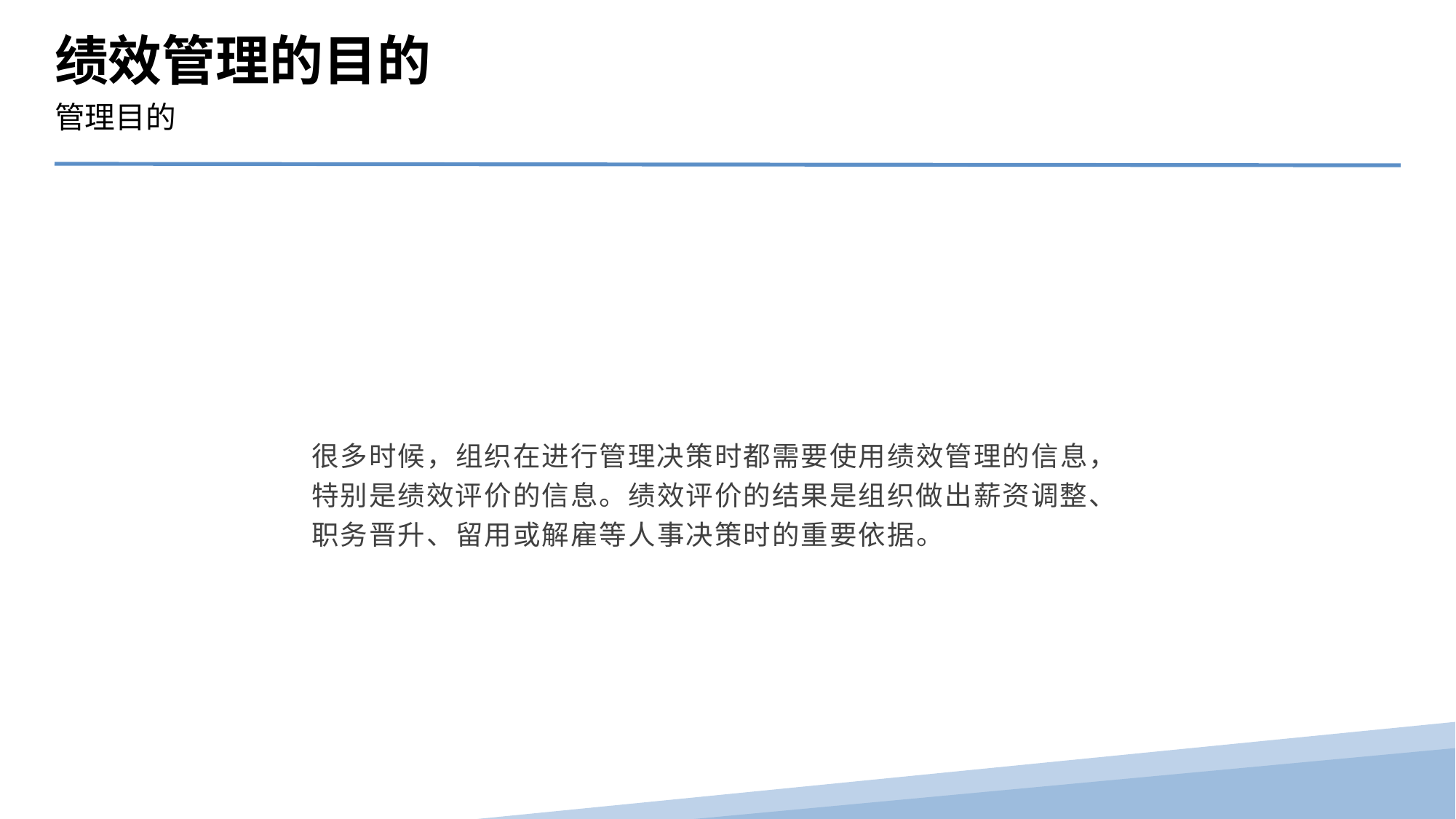

绩效管理的目的
管理目的
很多时候，组织在进行管理决策时都需要使用绩效管理的信息，特别是绩效评价的信息。绩效评价的结果是组织做出薪资调整、职务晋升、留用或解雇等人事决策时的重要依据。